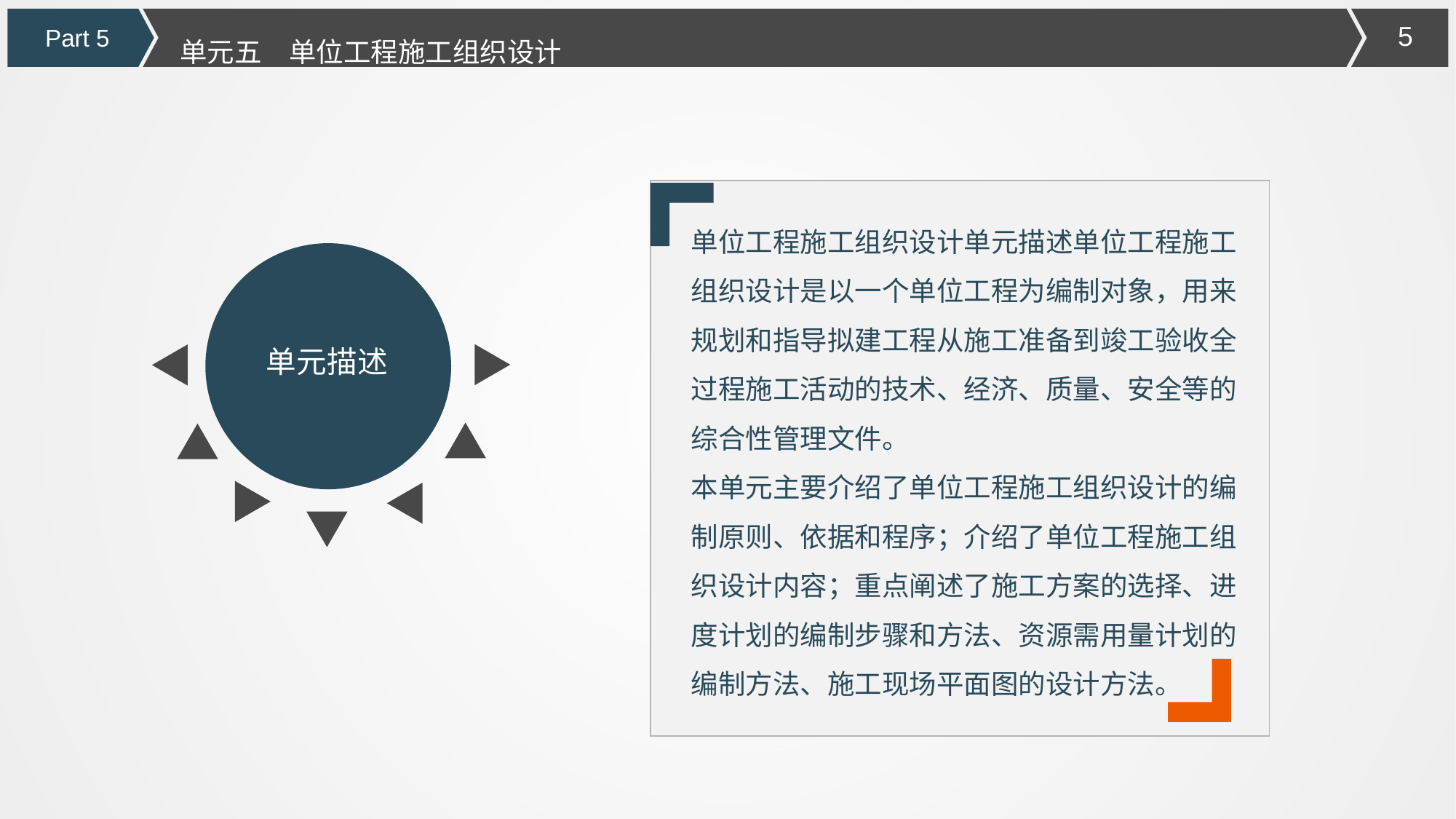

单元五　单位工程施工组织设计
Part 5

单位工程施工组织设计单元描述单位工程施工组织设计是以一个单位工程为编制对象，用来规划和指导拟建工程从施工准备到竣工验收全过程施工活动的技术、经济、质量、安全等的综合性管理文件。
本单元主要介绍了单位工程施工组织设计的编制原则、依据和程序；介绍了单位工程施工组织设计内容；重点阐述了施工方案的选择、进度计划的编制步骤和方法、资源需用量计划的编制方法、施工现场平面图的设计方法。

单元描述